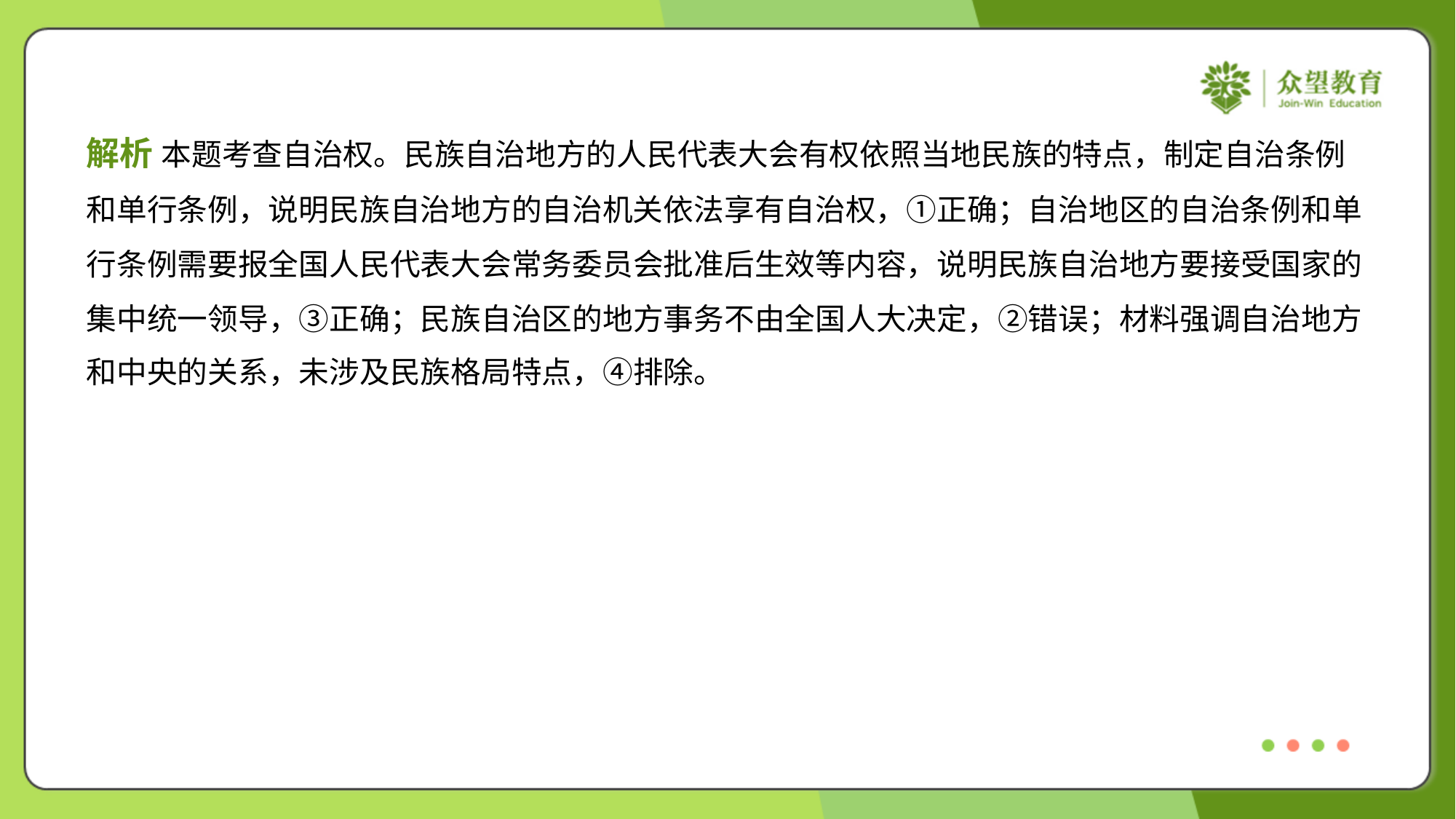

解析 本题考查自治权。民族自治地方的人民代表大会有权依照当地民族的特点，制定自治条例
和单行条例，说明民族自治地方的自治机关依法享有自治权，①正确；自治地区的自治条例和单
行条例需要报全国人民代表大会常务委员会批准后生效等内容，说明民族自治地方要接受国家的
集中统一领导，③正确；民族自治区的地方事务不由全国人大决定，②错误；材料强调自治地方
和中央的关系，未涉及民族格局特点，④排除。